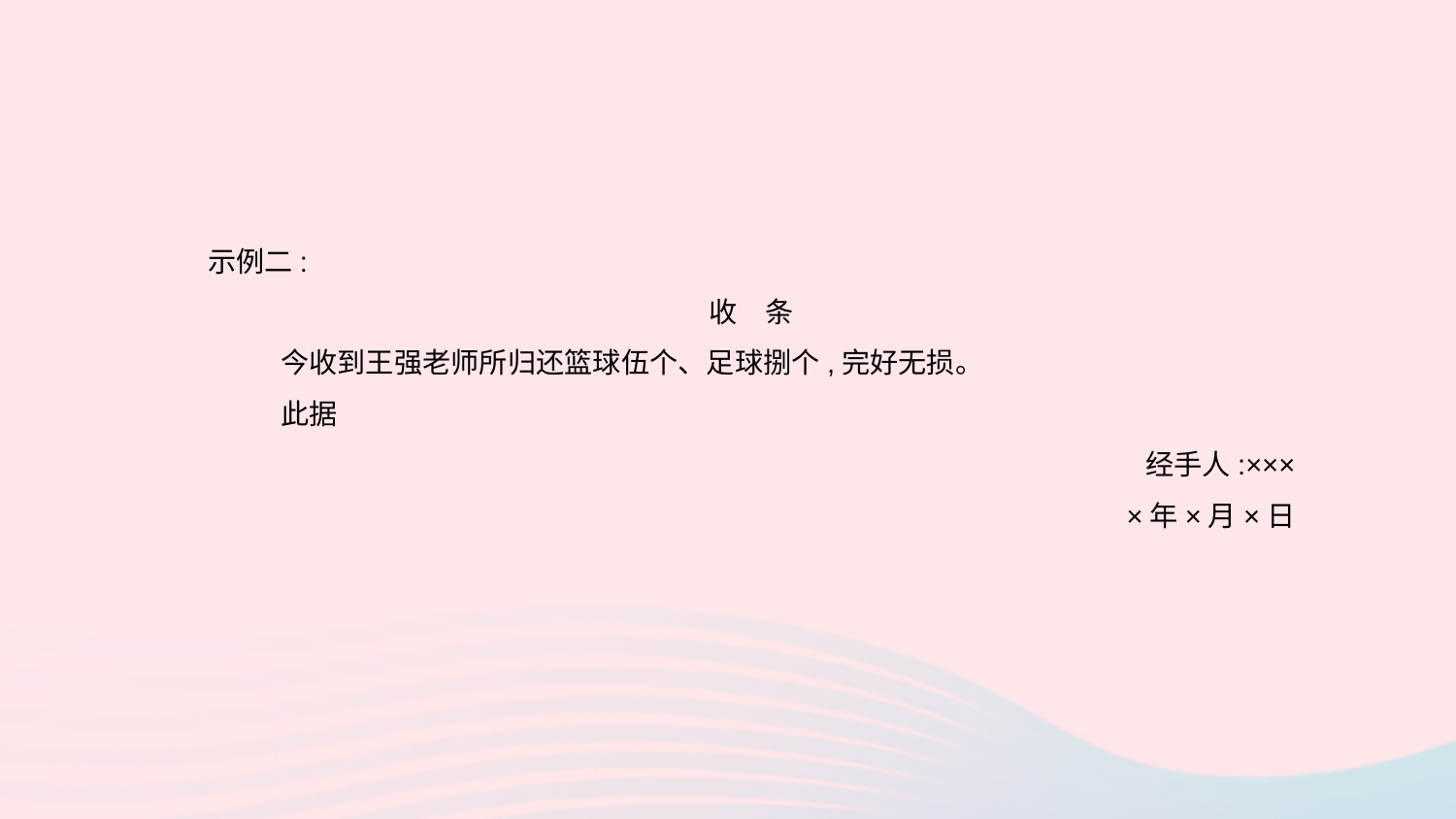

示例二:
收　条
今收到王强老师所归还篮球伍个、足球捌个,完好无损。
此据
经手人:×××
×年×月×日